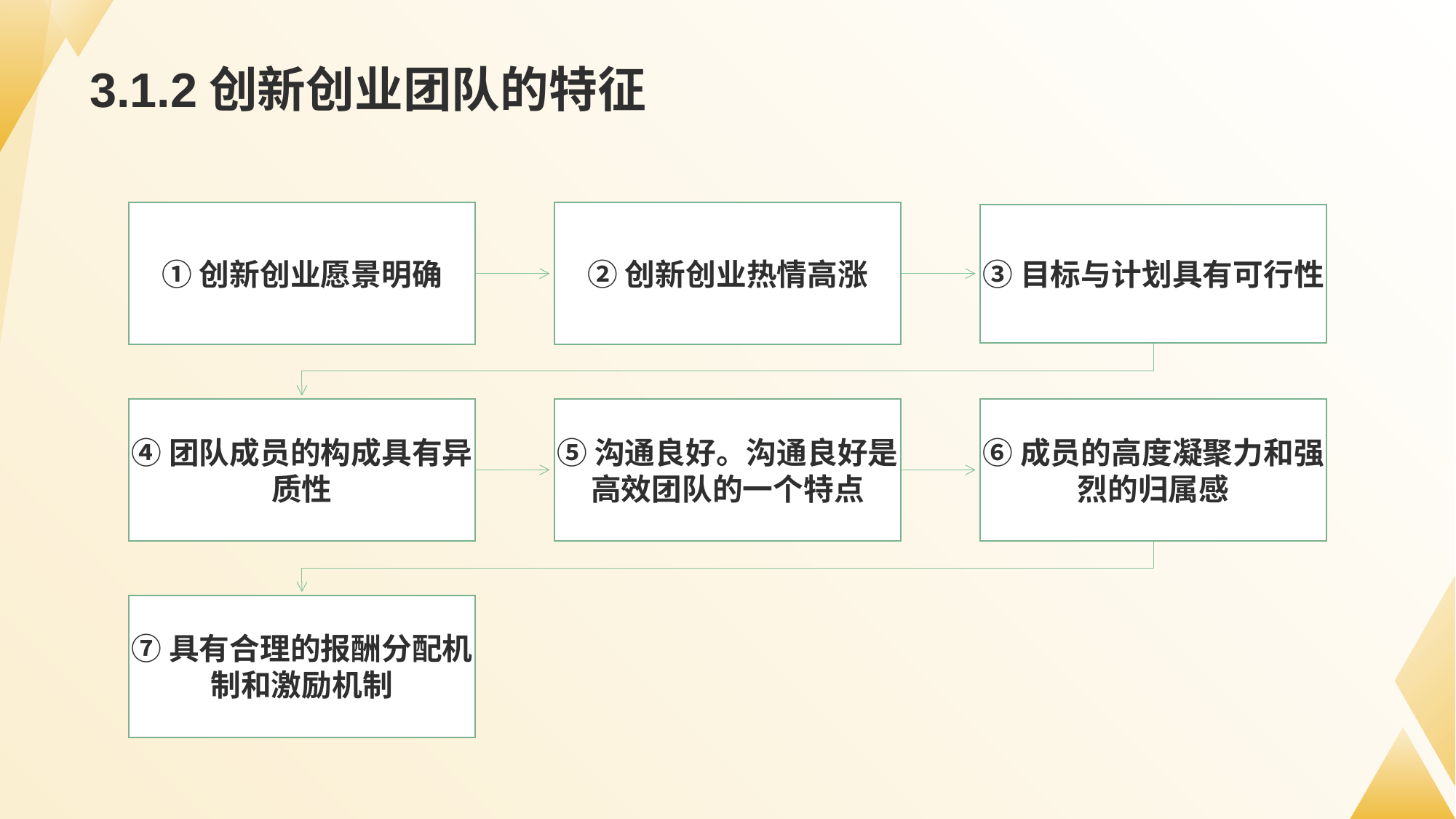

# 3.1.2创新创业团队的特征
①创新创业愿景明确
②创新创业热情高涨
③目标与计划具有可行性

④团队成员的构成具有异质性
⑤沟通良好。沟通良好是高效团队的一个特点
⑥成员的高度凝聚力和强烈的归属感

⑦具有合理的报酬分配机制和激励机制